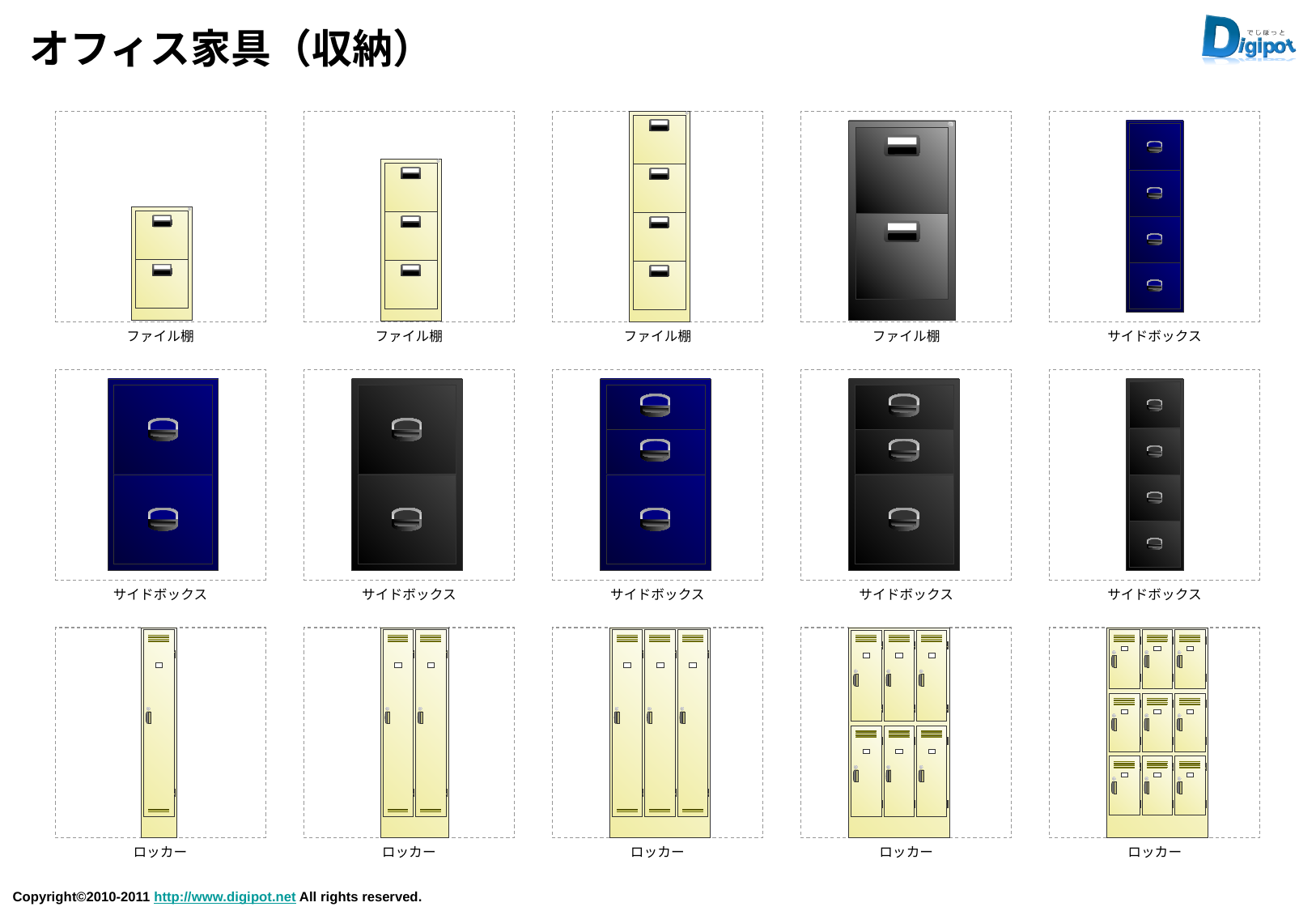

# オフィス家具（収納）

ファイル棚
ファイル棚
ファイル棚
ファイル棚
サイドボックス

サイドボックス
サイドボックス
サイドボックス
サイドボックス
サイドボックス

ロッカー
ロッカー
ロッカー
ロッカー
ロッカー